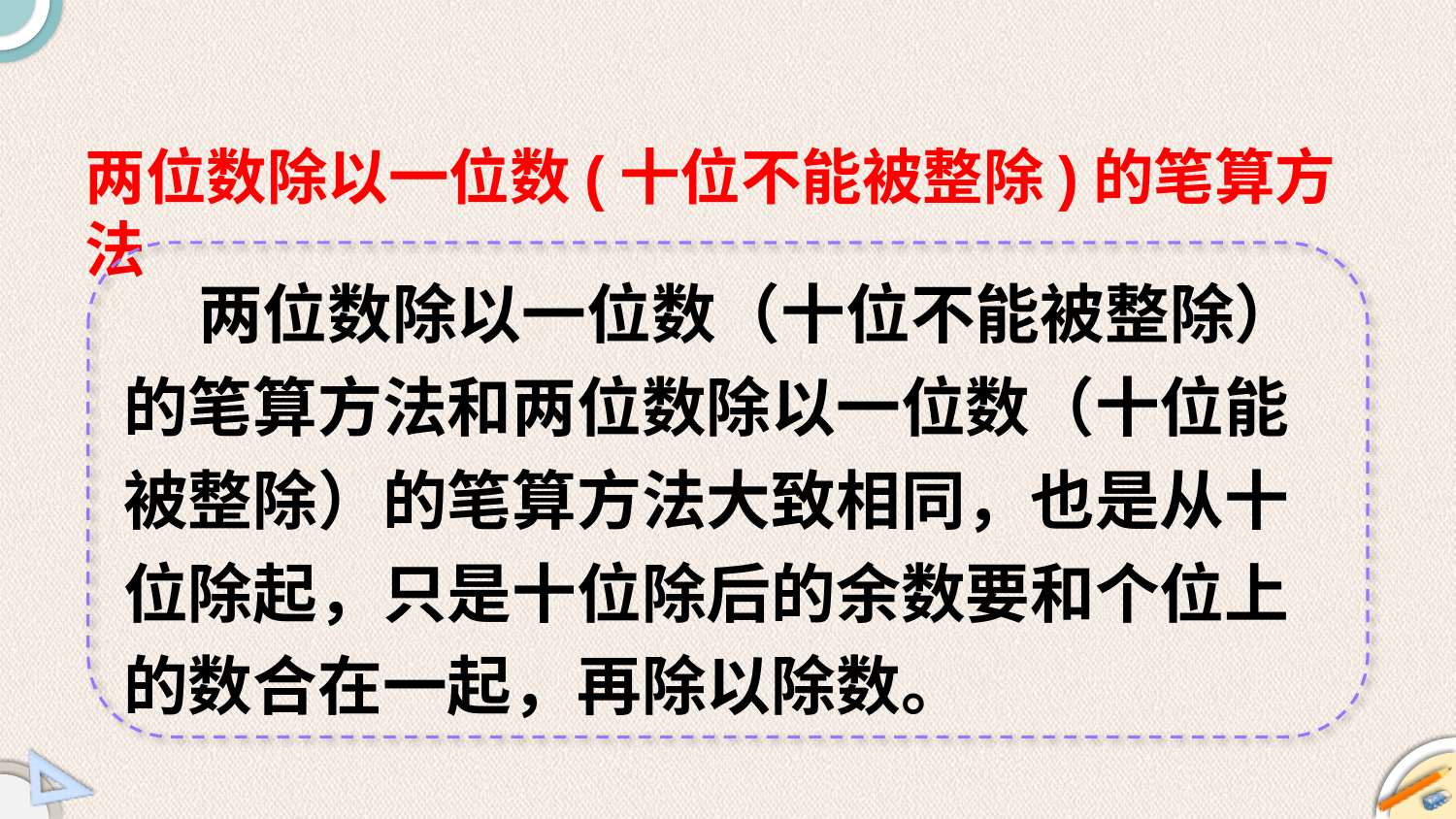

两位数除以一位数(十位不能被整除)的笔算方法

    两位数除以一位数（十位不能被整除）的笔算方法和两位数除以一位数（十位能被整除）的笔算方法大致相同，也是从十位除起，只是十位除后的余数要和个位上的数合在一起，再除以除数。